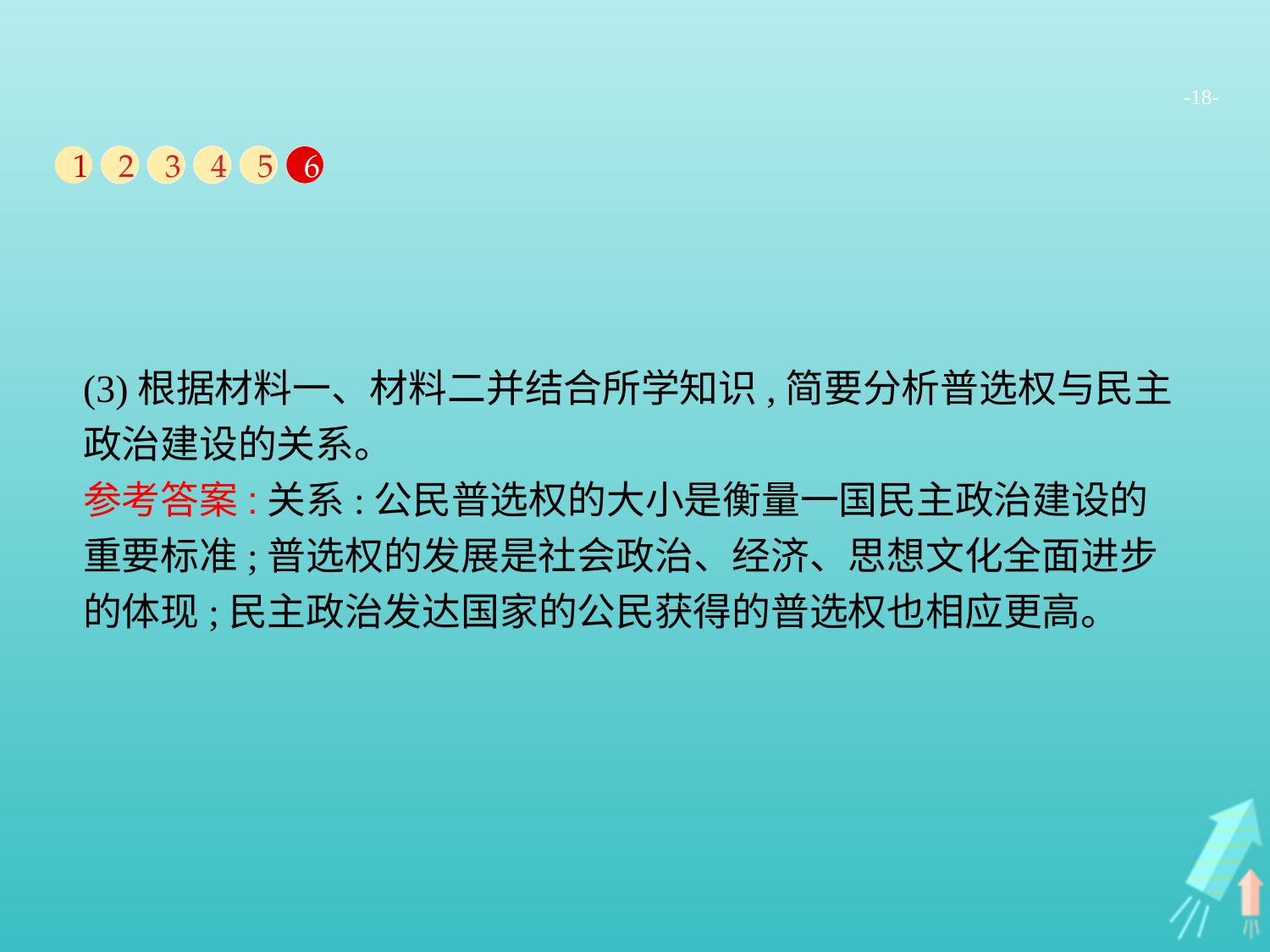

-18-
1
2
3
4
5
6
(3)根据材料一、材料二并结合所学知识,简要分析普选权与民主政治建设的关系。
参考答案:关系:公民普选权的大小是衡量一国民主政治建设的重要标准;普选权的发展是社会政治、经济、思想文化全面进步的体现;民主政治发达国家的公民获得的普选权也相应更高。